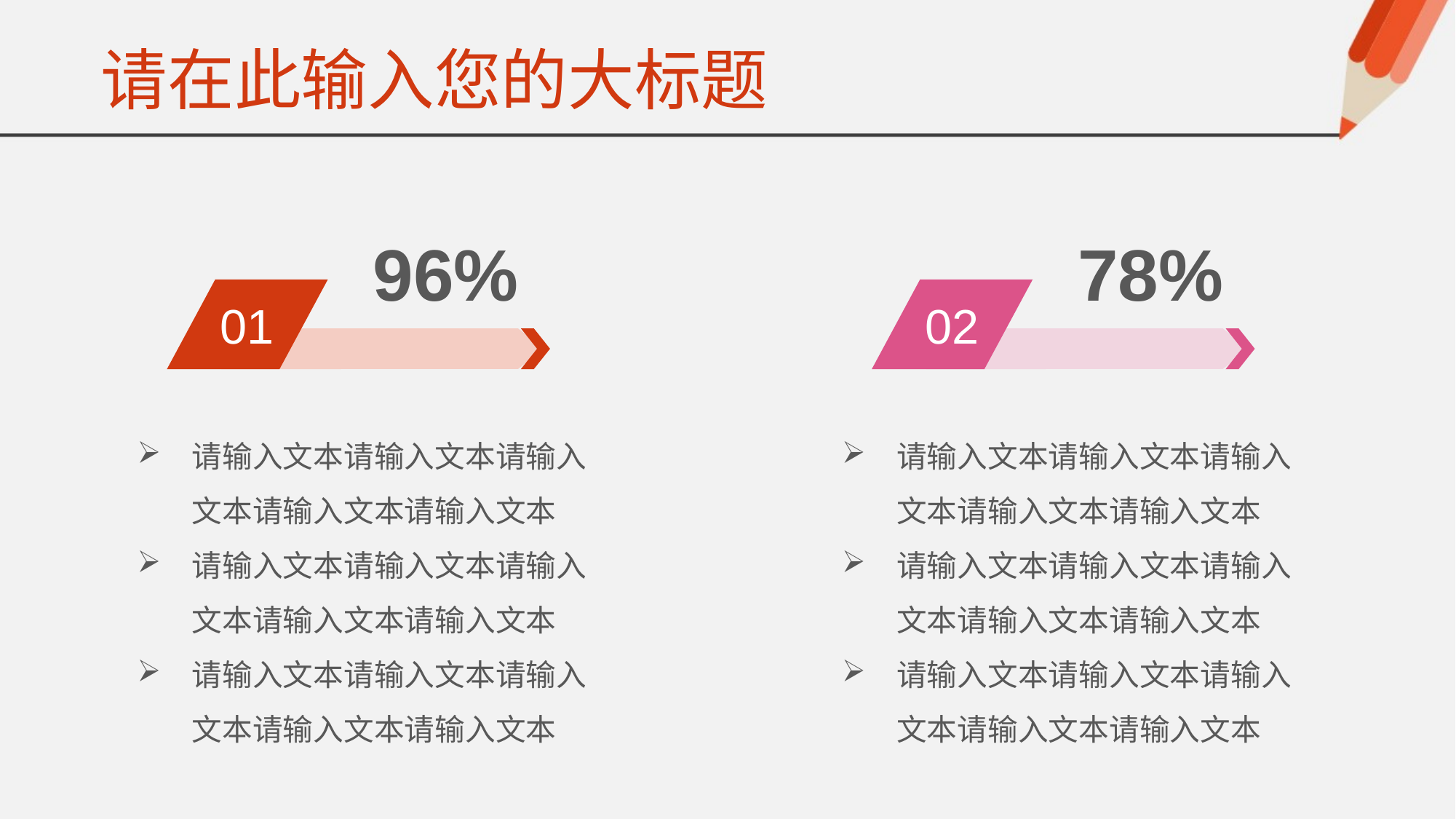

# 请在此输入您的大标题
96%
78%
01
02

请输入文本请输入文本请输入文本请输入文本请输入文本
请输入文本请输入文本请输入文本请输入文本请输入文本
请输入文本请输入文本请输入文本请输入文本请输入文本
请输入文本请输入文本请输入文本请输入文本请输入文本
请输入文本请输入文本请输入文本请输入文本请输入文本
请输入文本请输入文本请输入文本请输入文本请输入文本